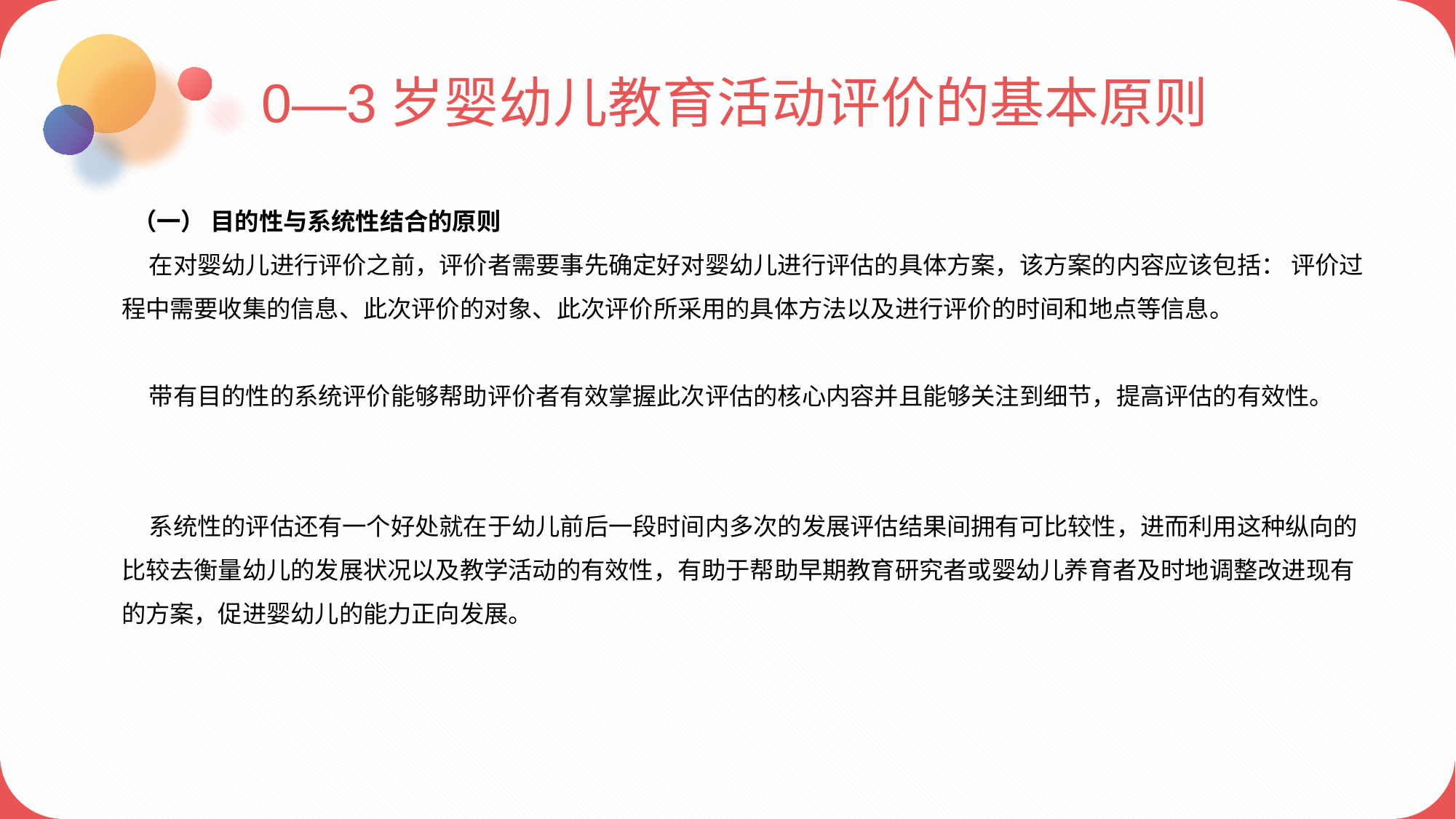

0—3岁婴幼儿教育活动评价的基本原则
 （一） 目的性与系统性结合的原则
    在对婴幼儿进行评价之前，评价者需要事先确定好对婴幼儿进行评估的具体方案，该方案的内容应该包括： 评价过程中需要收集的信息、此次评价的对象、此次评价所采用的具体方法以及进行评价的时间和地点等信息。

    带有目的性的系统评价能够帮助评价者有效掌握此次评估的核心内容并且能够关注到细节，提高评估的有效性。

    系统性的评估还有一个好处就在于幼儿前后一段时间内多次的发展评估结果间拥有可比较性，进而利用这种纵向的比较去衡量幼儿的发展状况以及教学活动的有效性，有助于帮助早期教育研究者或婴幼儿养育者及时地调整改进现有的方案，促进婴幼儿的能力正向发展。